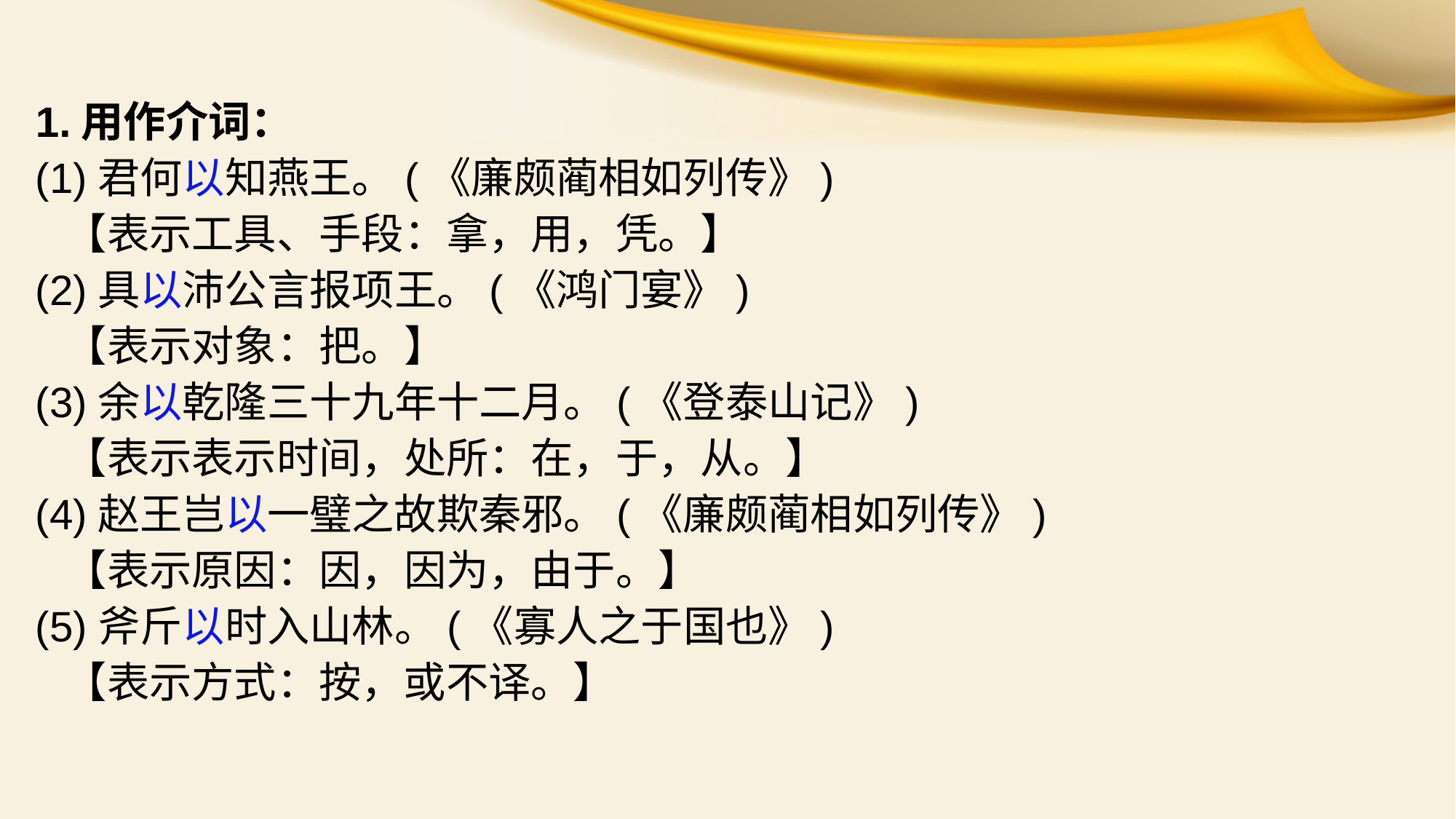

1.用作介词：
(1)君何以知燕王。(《廉颇蔺相如列传》)
  【表示工具、手段：拿，用，凭。】
(2)具以沛公言报项王。(《鸿门宴》)
  【表示对象：把。】
(3)余以乾隆三十九年十二月。(《登泰山记》)
  【表示表示时间，处所：在，于，从。】
(4)赵王岂以一璧之故欺秦邪。(《廉颇蔺相如列传》)
  【表示原因：因，因为，由于。】
(5)斧斤以时入山林。(《寡人之于国也》)
  【表示方式：按，或不译。】